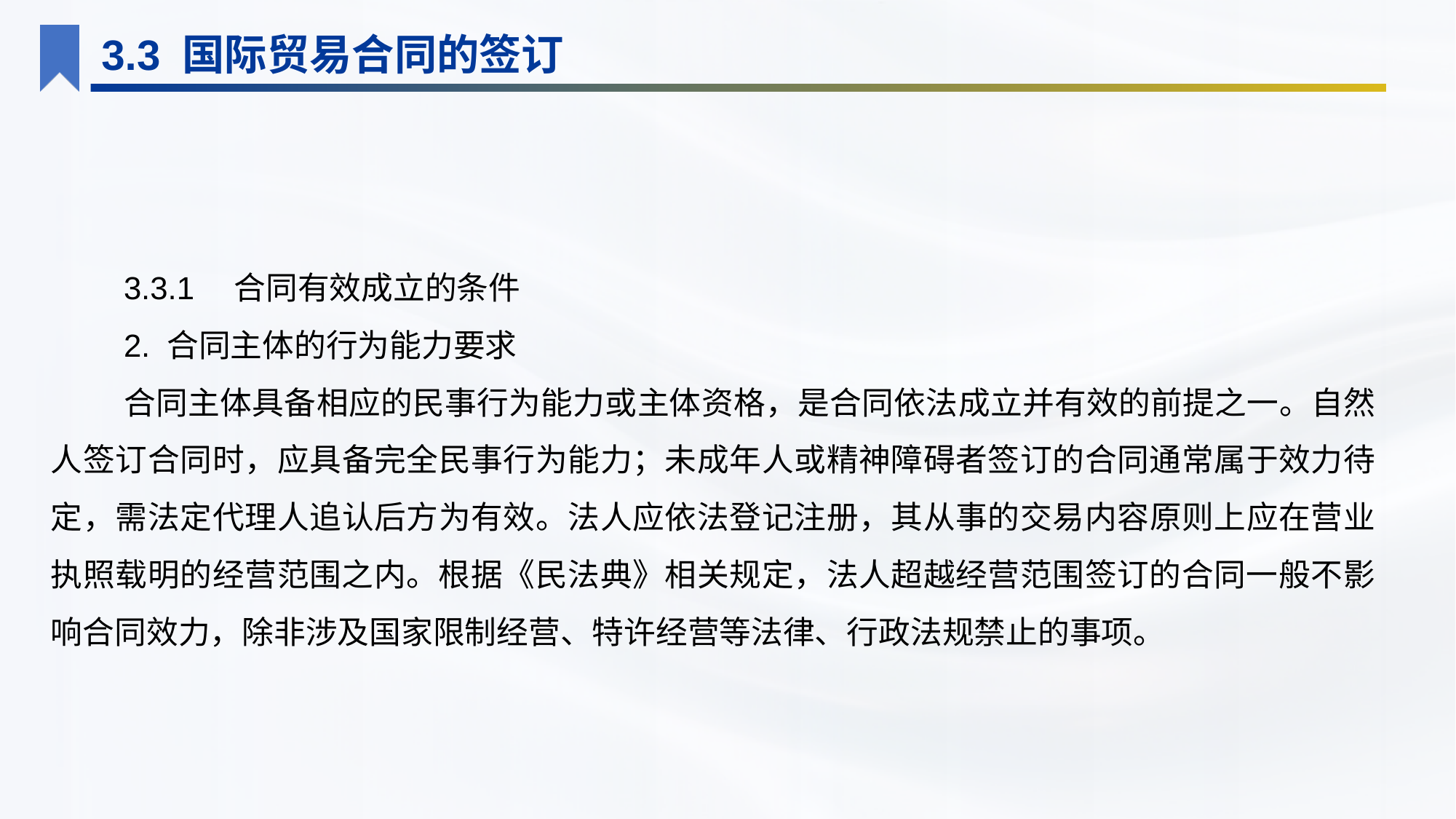

3.3 国际贸易合同的签订
3.3.1　合同有效成立的条件
2. 合同主体的行为能力要求
合同主体具备相应的民事行为能力或主体资格，是合同依法成立并有效的前提之一。自然人签订合同时，应具备完全民事行为能力；未成年人或精神障碍者签订的合同通常属于效力待定，需法定代理人追认后方为有效。法人应依法登记注册，其从事的交易内容原则上应在营业执照载明的经营范围之内。根据《民法典》相关规定，法人超越经营范围签订的合同一般不影响合同效力，除非涉及国家限制经营、特许经营等法律、行政法规禁止的事项。